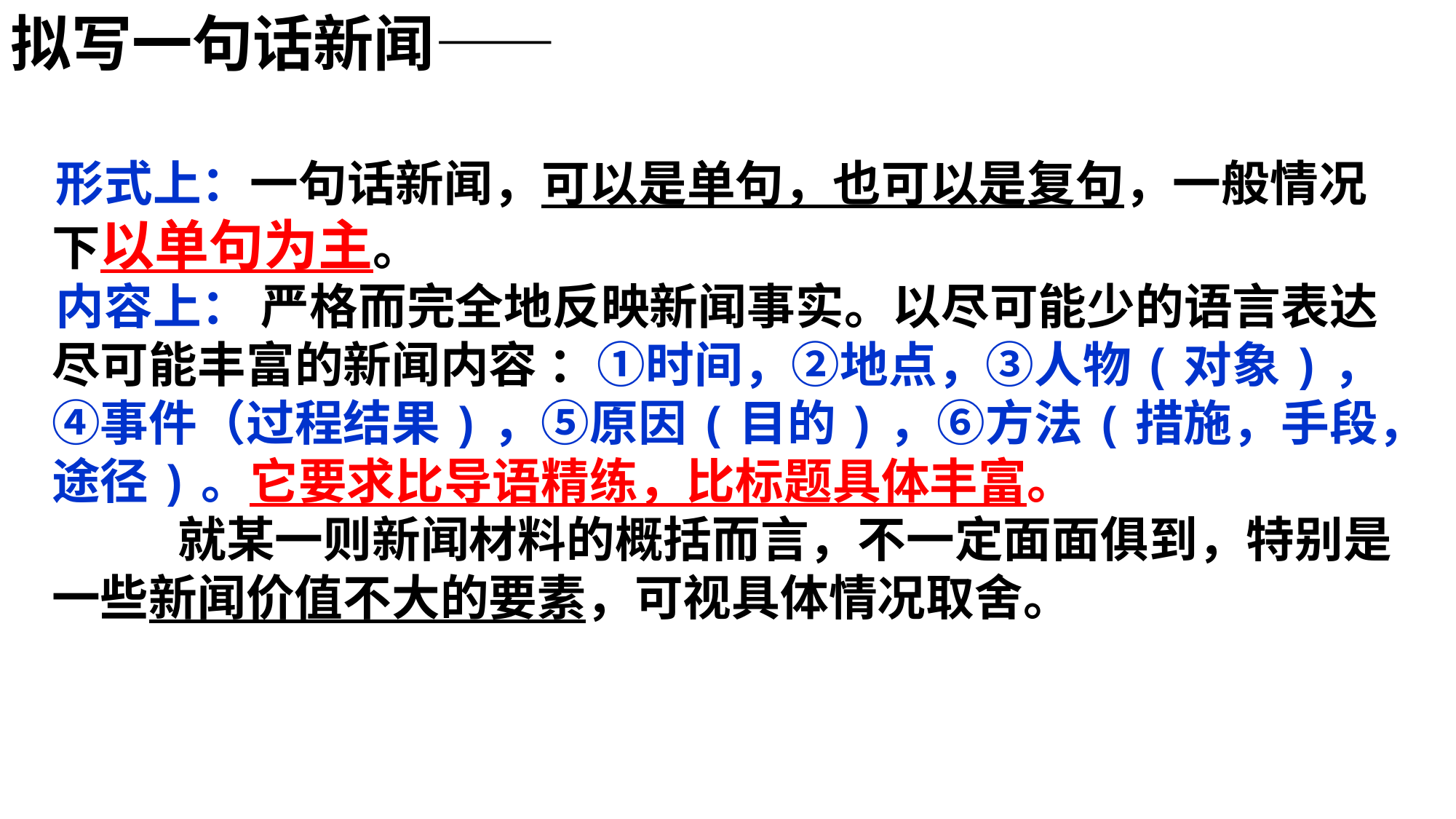

拟写一句话新闻——
   形式上：一句话新闻，可以是单句，也可以是复句，一般情况下以单句为主。
   内容上： 严格而完全地反映新闻事实。以尽可能少的语言表达尽可能丰富的新闻内容 ：①时间，②地点，③人物(对象)，④事件（过程结果)，⑤原因(目的)，⑥方法(措施，手段，途径)。它要求比导语精练，比标题具体丰富。
              就某一则新闻材料的概括而言，不一定面面俱到，特别是一些新闻价值不大的要素，可视具体情况取舍。